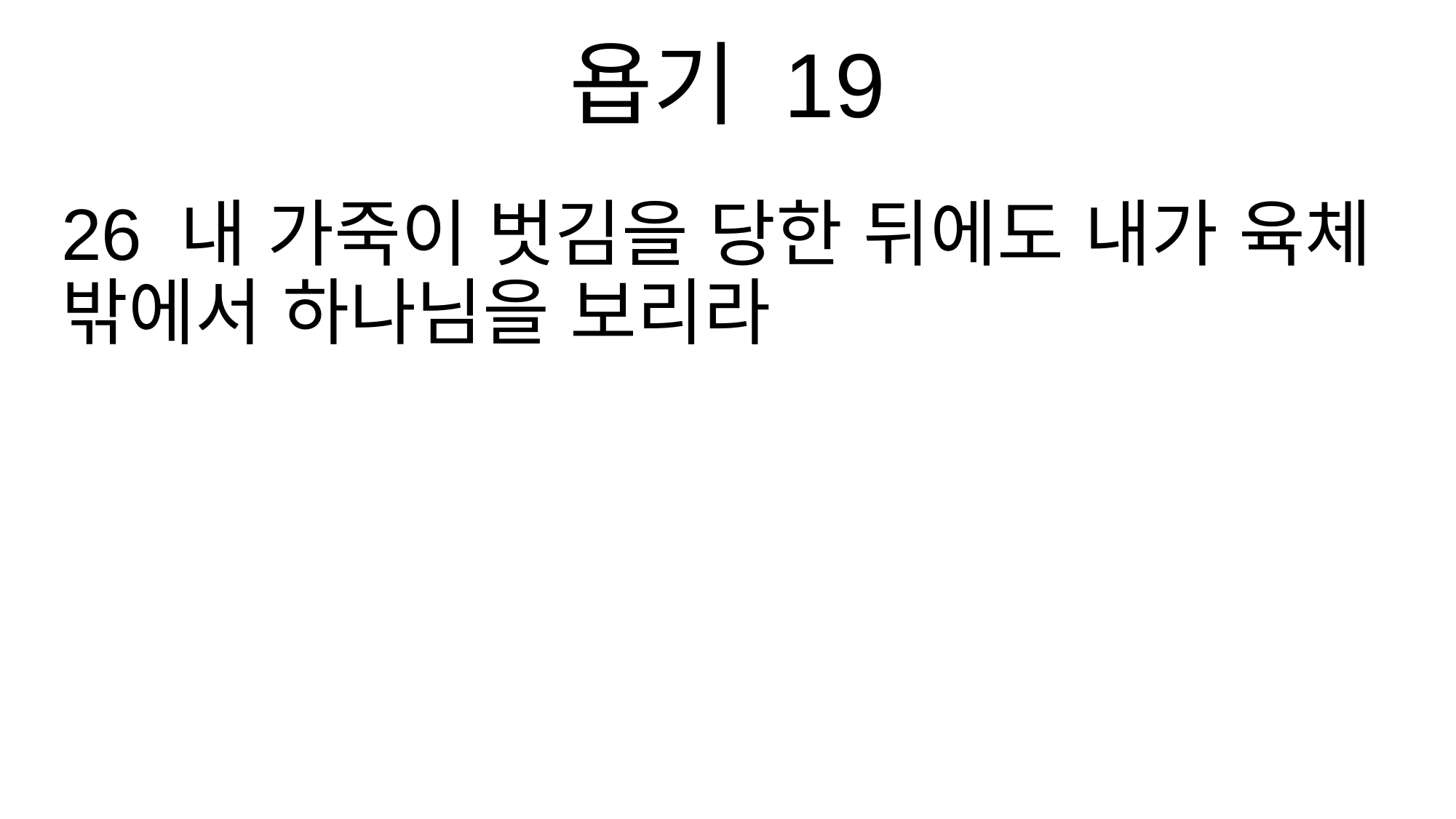

욥기 19
26 내 가죽이 벗김을 당한 뒤에도 내가 육체 밖에서 하나님을 보리라